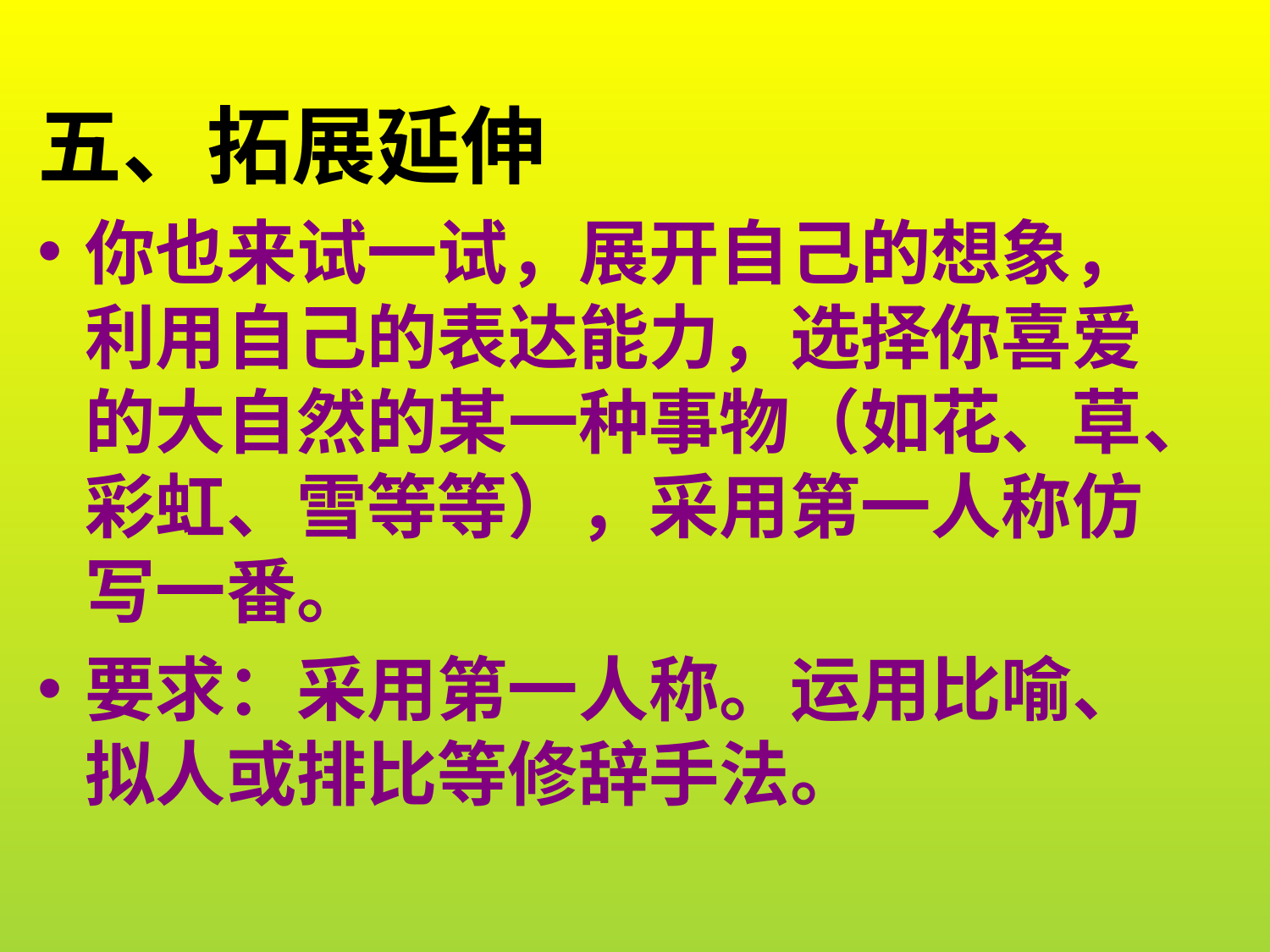

五、拓展延伸
你也来试一试，展开自己的想象，利用自己的表达能力，选择你喜爱的大自然的某一种事物（如花、草、彩虹、雪等等），采用第一人称仿写一番。
要求：采用第一人称。运用比喻、拟人或排比等修辞手法。